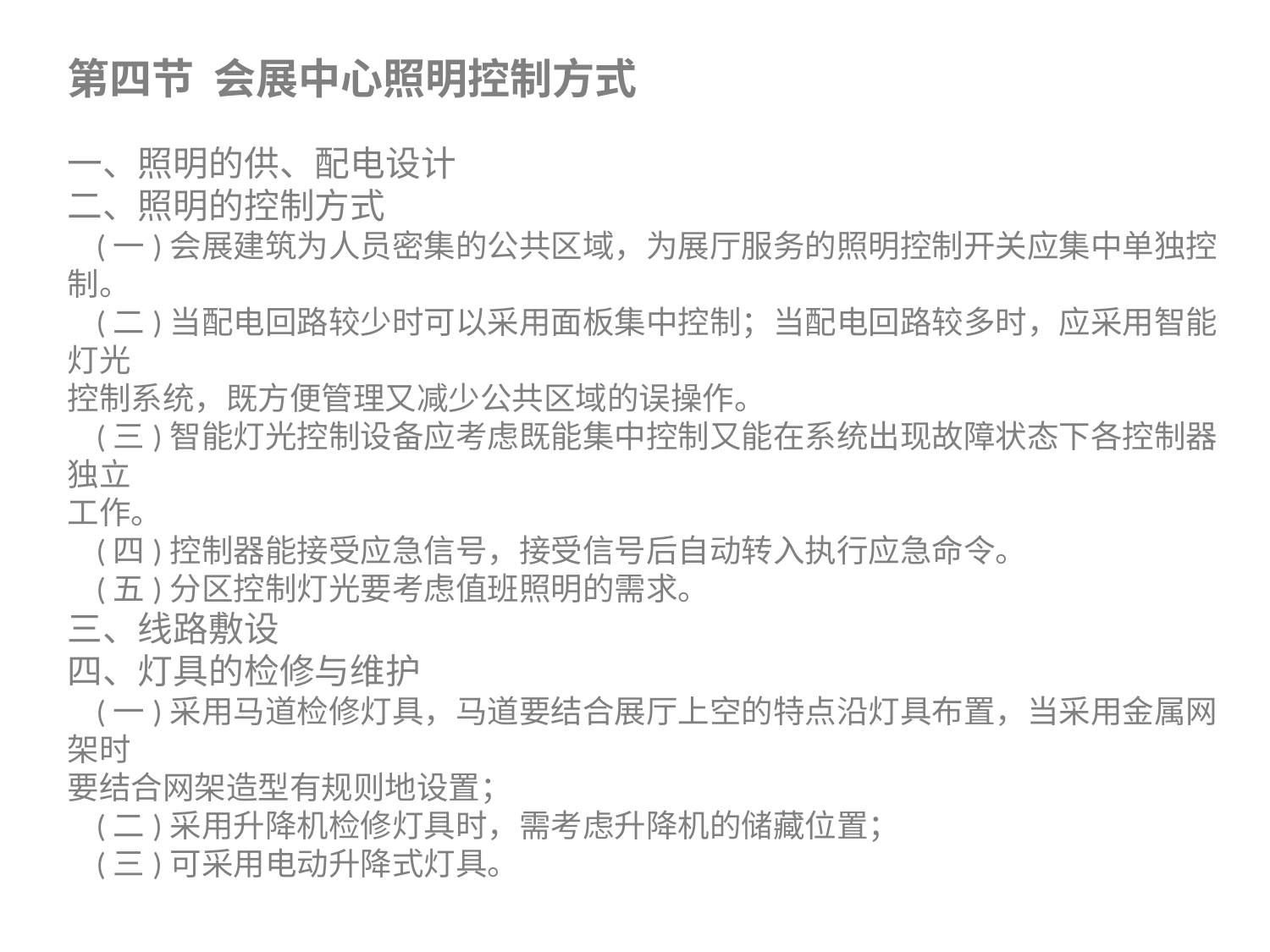

第四节  会展中心照明控制方式

一、照明的供、配电设计
二、照明的控制方式
    (一)会展建筑为人员密集的公共区域，为展厅服务的照明控制开关应集中单独控制。
    (二)当配电回路较少时可以采用面板集中控制；当配电回路较多时，应采用智能灯光
控制系统，既方便管理又减少公共区域的误操作。
    (三)智能灯光控制设备应考虑既能集中控制又能在系统出现故障状态下各控制器独立
工作。
    (四)控制器能接受应急信号，接受信号后自动转入执行应急命令。
    (五)分区控制灯光要考虑值班照明的需求。
三、线路敷设
四、灯具的检修与维护
    (一)采用马道检修灯具，马道要结合展厅上空的特点沿灯具布置，当采用金属网架时
要结合网架造型有规则地设置；
    (二)采用升降机检修灯具时，需考虑升降机的储藏位置；
    (三)可采用电动升降式灯具。